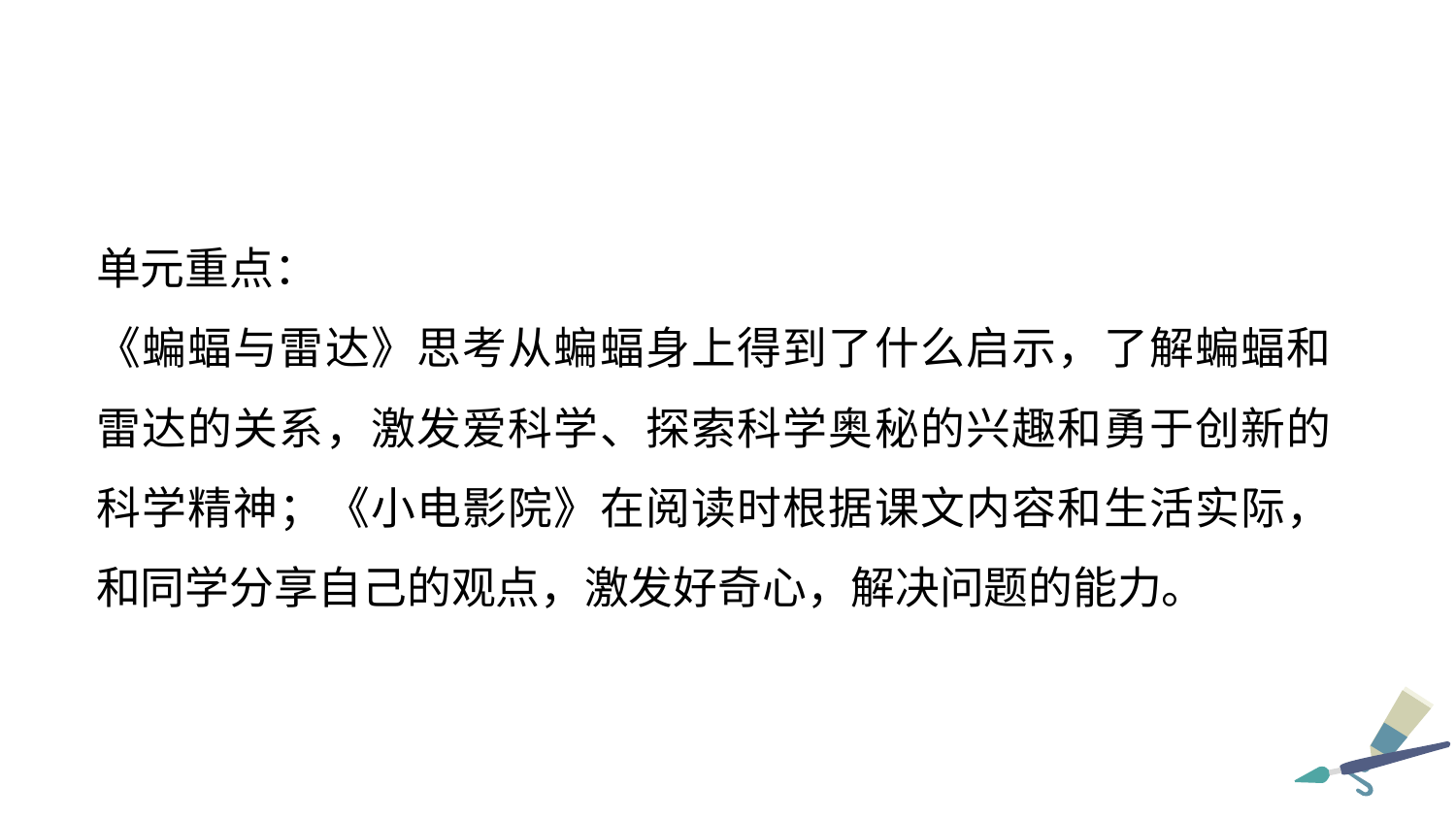

单元重点：
《蝙蝠与雷达》思考从蝙蝠身上得到了什么启示，了解蝙蝠和雷达的关系，激发爱科学、探索科学奥秘的兴趣和勇于创新的科学精神；《小电影院》在阅读时根据课文内容和生活实际，和同学分享自己的观点，激发好奇心，解决问题的能力。